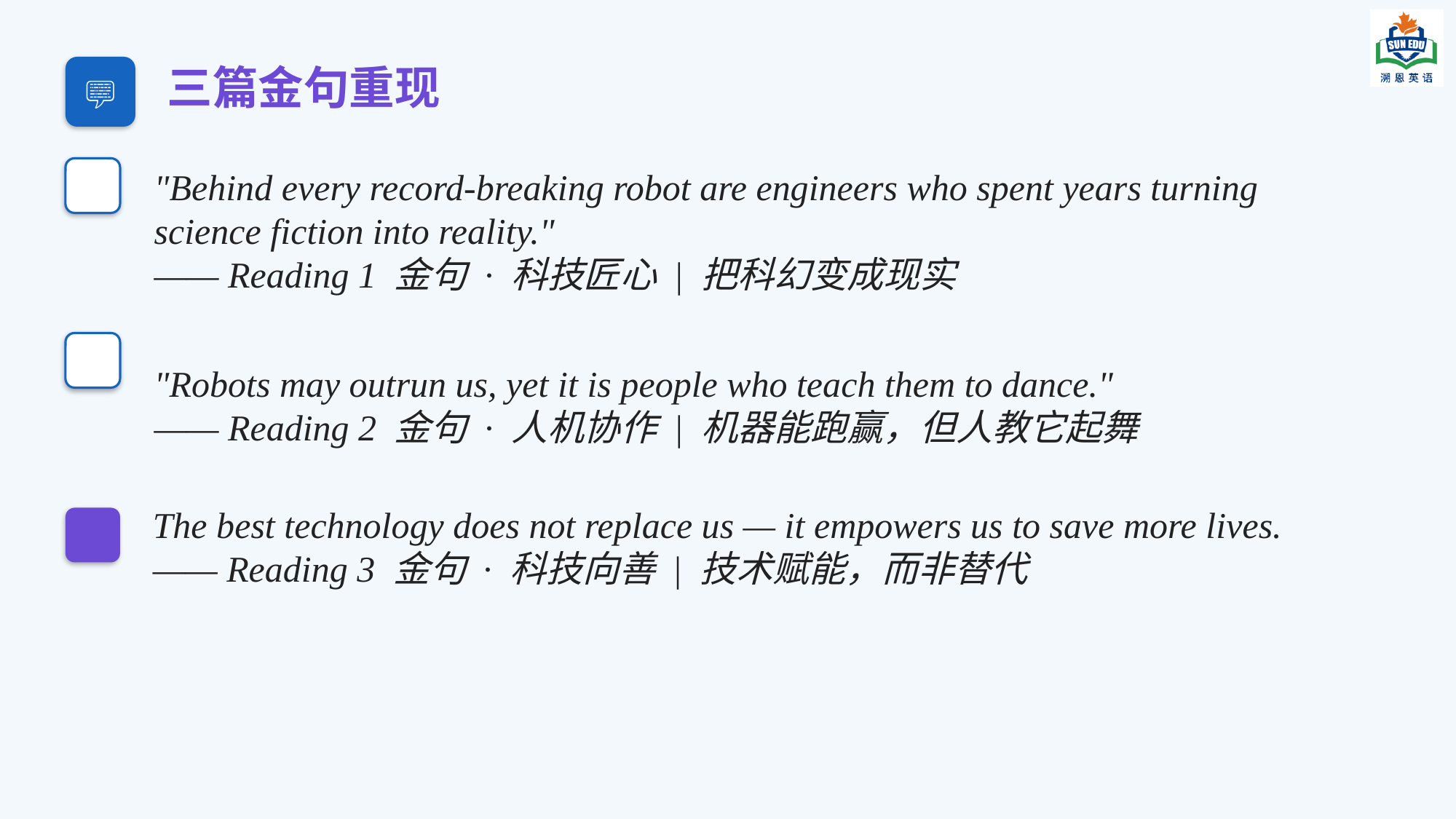

三篇金句重现
💬
"Behind every record-breaking robot are engineers who spent years turning science fiction into reality."
—— Reading 1 金句 · 科技匠心 | 把科幻变成现实

"Robots may outrun us, yet it is people who teach them to dance."
—— Reading 2 金句 · 人机协作 | 机器能跑赢，但人教它起舞
The best technology does not replace us — it empowers us to save more lives.
—— Reading 3 金句 · 科技向善 | 技术赋能，而非替代